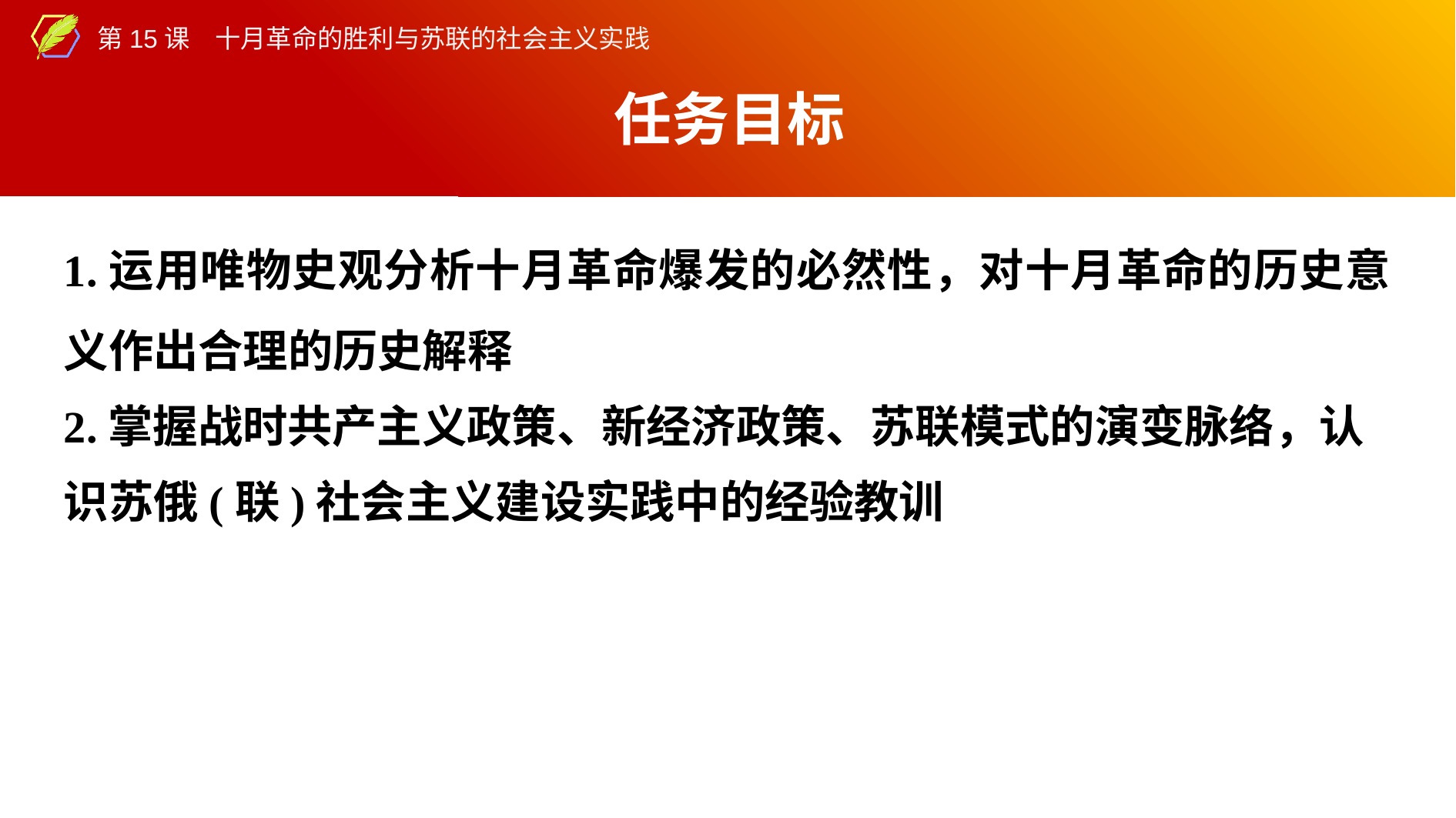

任务目标
1.运用唯物史观分析十月革命爆发的必然性，对十月革命的历史意义作出合理的历史解释
2.掌握战时共产主义政策、新经济政策、苏联模式的演变脉络，认识苏俄(联)社会主义建设实践中的经验教训